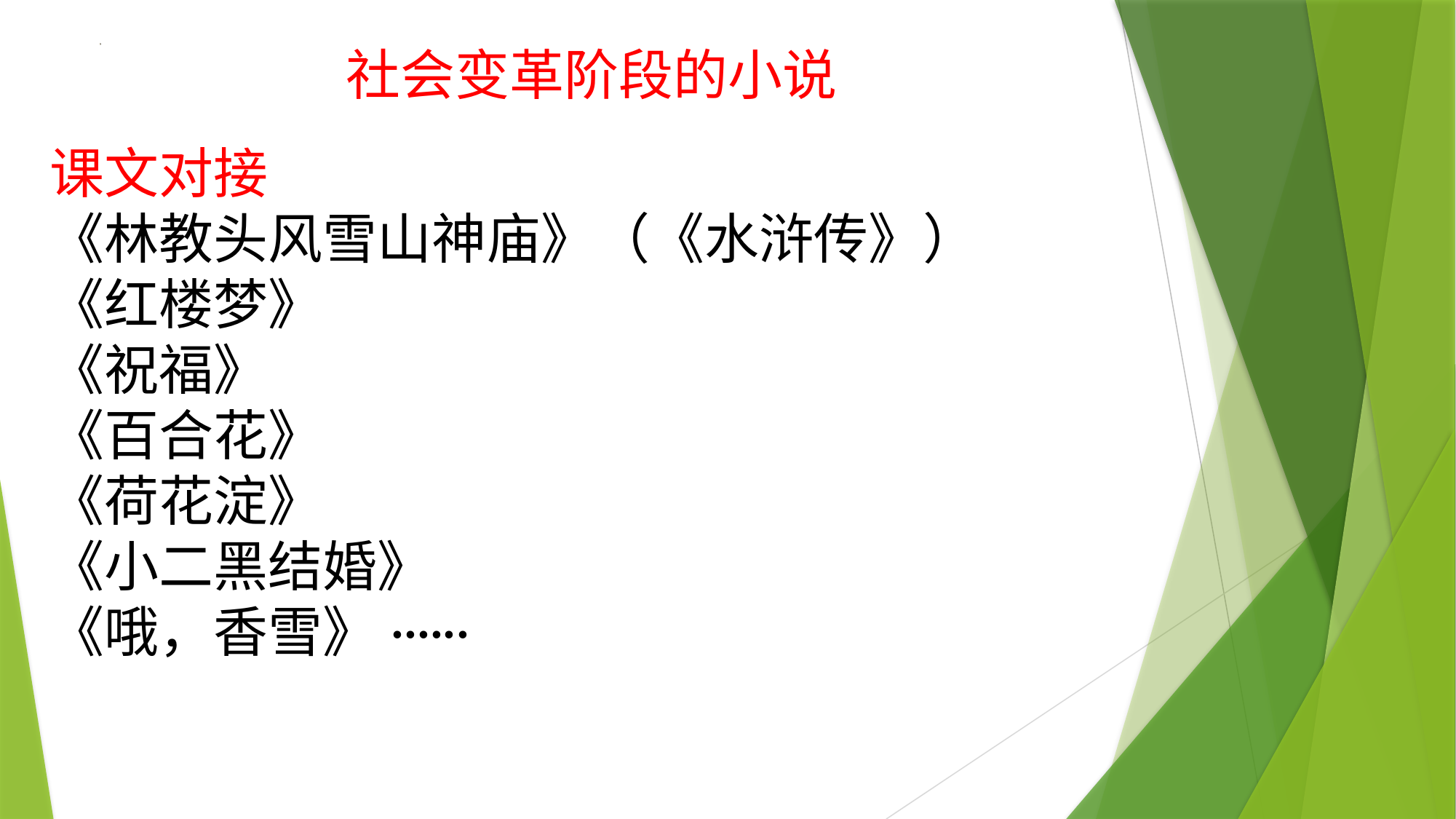

社会变革阶段的小说

课文对接
《林教头风雪山神庙》（《水浒传》）
《红楼梦》
《祝福》
《百合花》
《荷花淀》
《小二黑结婚》
《哦，香雪》······